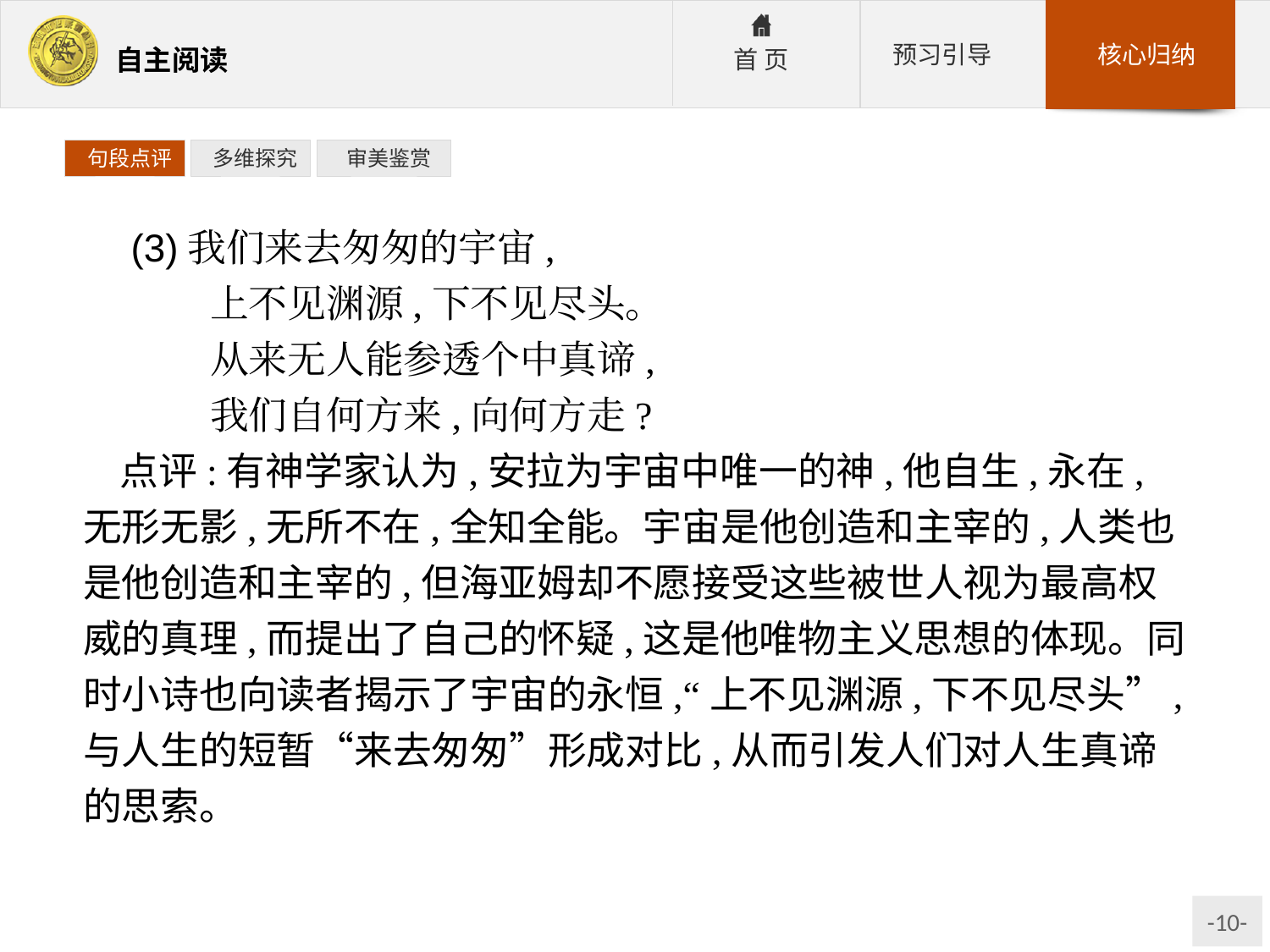

句段点评
 多维探究
 审美鉴赏
 (3)我们来去匆匆的宇宙,
	上不见渊源,下不见尽头。
	从来无人能参透个中真谛,
	我们自何方来,向何方走?
点评:有神学家认为,安拉为宇宙中唯一的神,他自生,永在,无形无影,无所不在,全知全能。宇宙是他创造和主宰的,人类也是他创造和主宰的,但海亚姆却不愿接受这些被世人视为最高权威的真理,而提出了自己的怀疑,这是他唯物主义思想的体现。同时小诗也向读者揭示了宇宙的永恒,“上不见渊源,下不见尽头”,与人生的短暂“来去匆匆”形成对比,从而引发人们对人生真谛的思索。